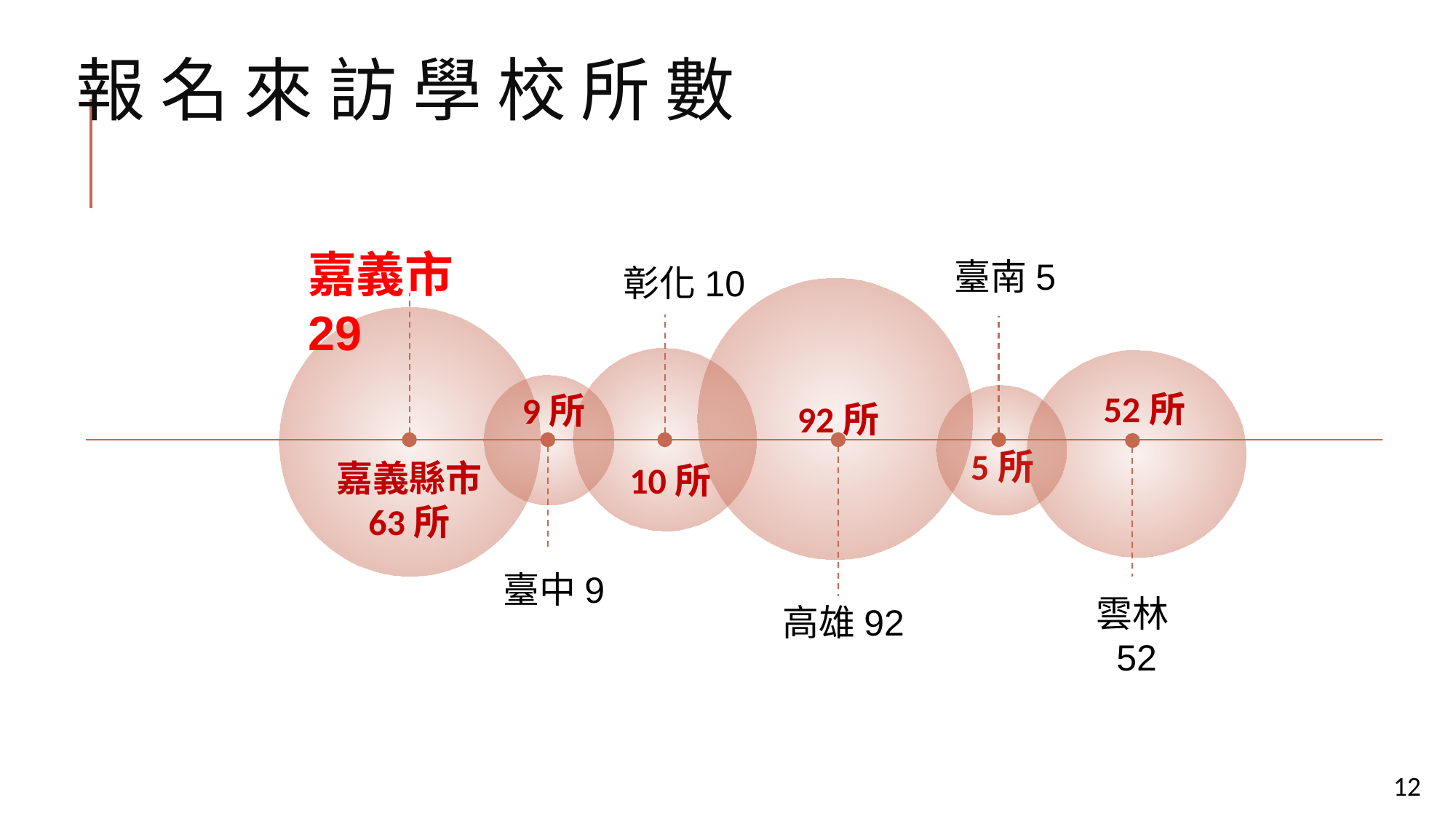

# 報名來訪學校所數
嘉義市29
臺南5
彰化10

52所
9所
92所
嘉義縣市
63所
10所
臺中9
高雄92
5所

雲林52
12